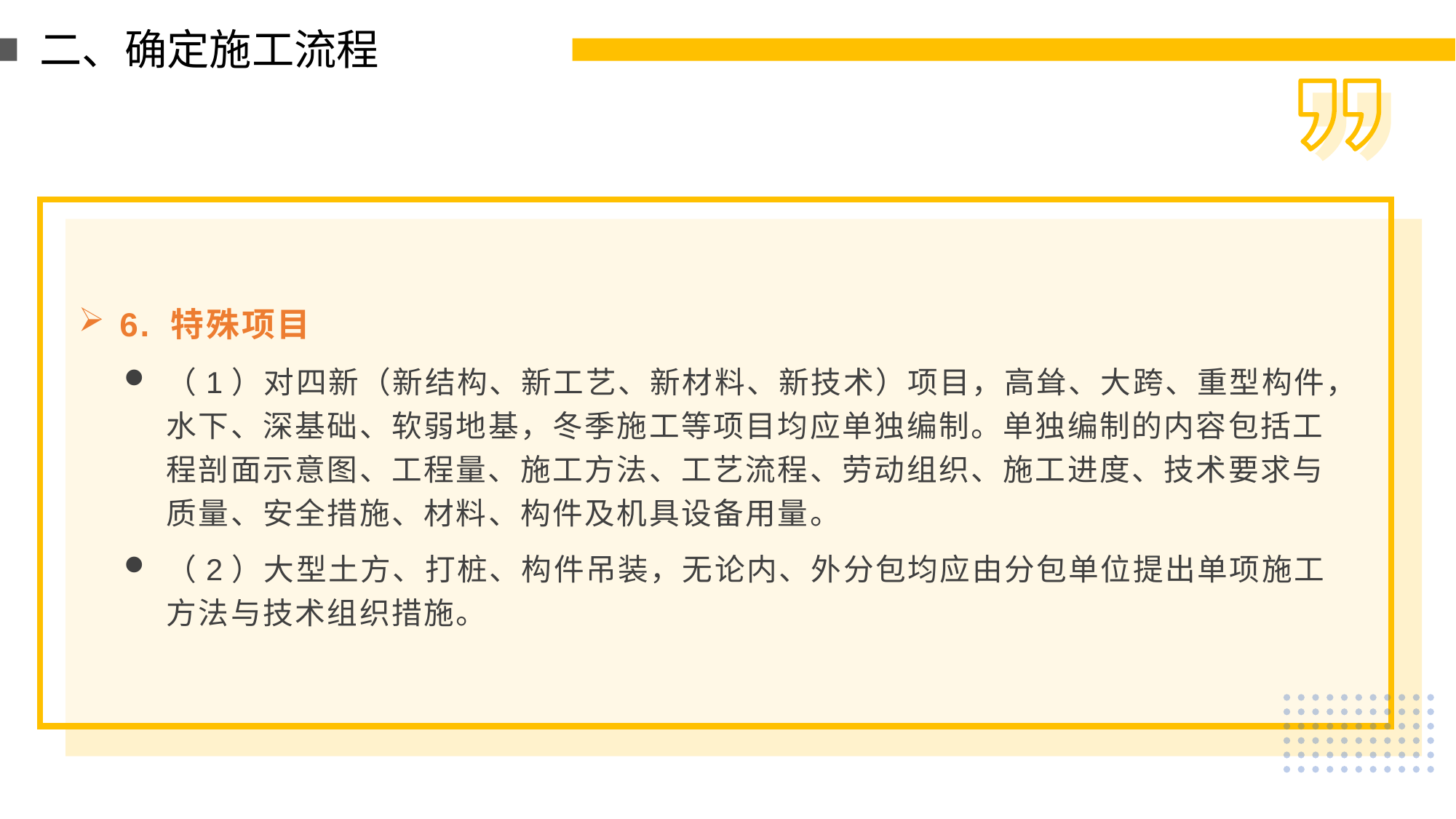

二、确定施工流程

6. 特殊项目
（1）对四新（新结构、新工艺、新材料、新技术）项目，高耸、大跨、重型构件，水下、深基础、软弱地基，冬季施工等项目均应单独编制。单独编制的内容包括工程剖面示意图、工程量、施工方法、工艺流程、劳动组织、施工进度、技术要求与质量、安全措施、材料、构件及机具设备用量。
（2）大型土方、打桩、构件吊装，无论内、外分包均应由分包单位提出单项施工方法与技术组织措施。